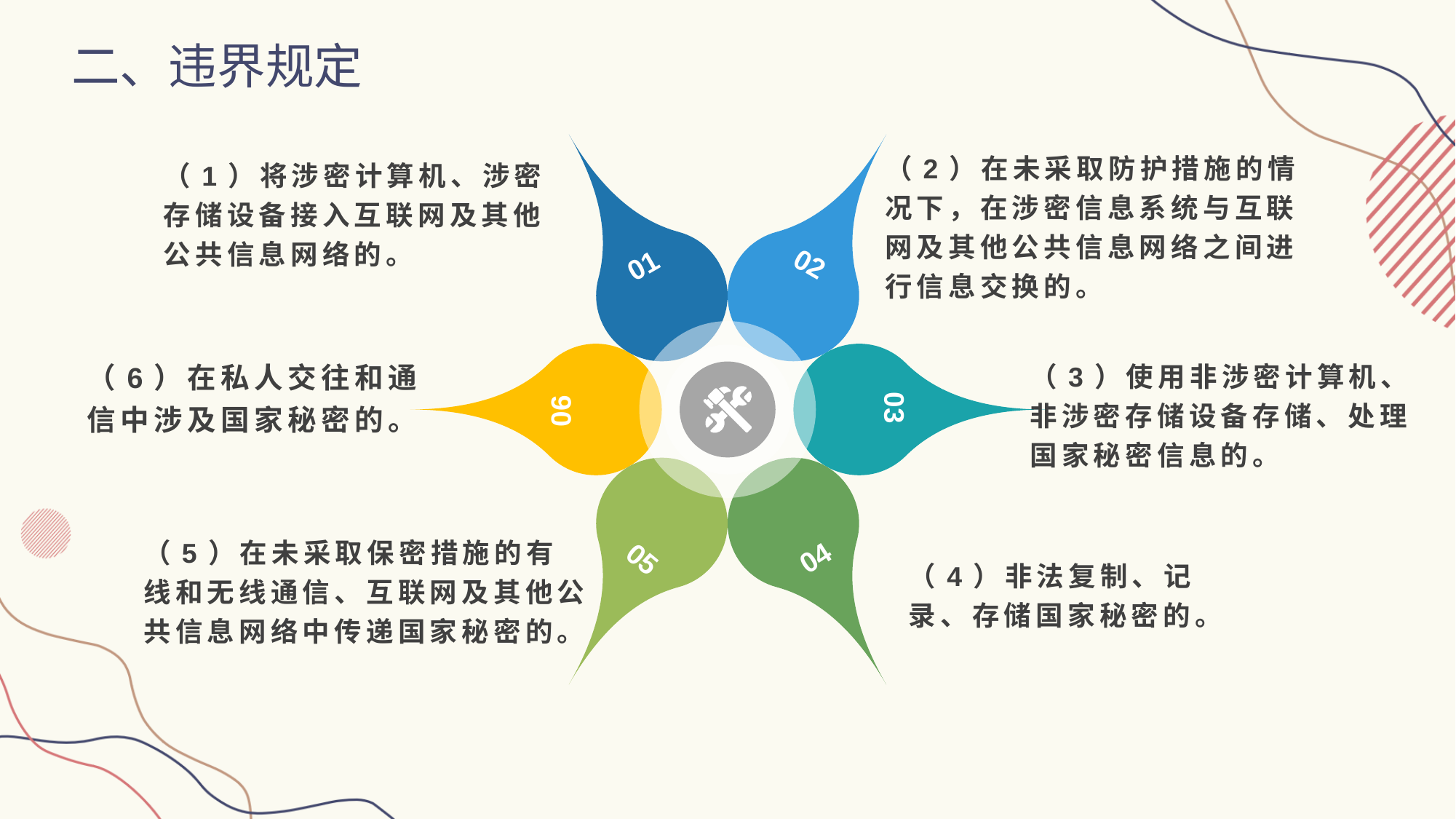

二、违界规定
（2）在未采取防护措施的情况下，在涉密信息系统与互联网及其他公共信息网络之间进行信息交换的。
（1）将涉密计算机、涉密存储设备接入互联网及其他公共信息网络的。

02
01

（3）使用非涉密计算机、非涉密存储设备存储、处理国家秘密信息的。

（6）在私人交往和通信中涉及国家秘密的。

03

06

（5）在未采取保密措施的有线和无线通信、互联网及其他公共信息网络中传递国家秘密的。
04
05
（4）非法复制、记录、存储国家秘密的。